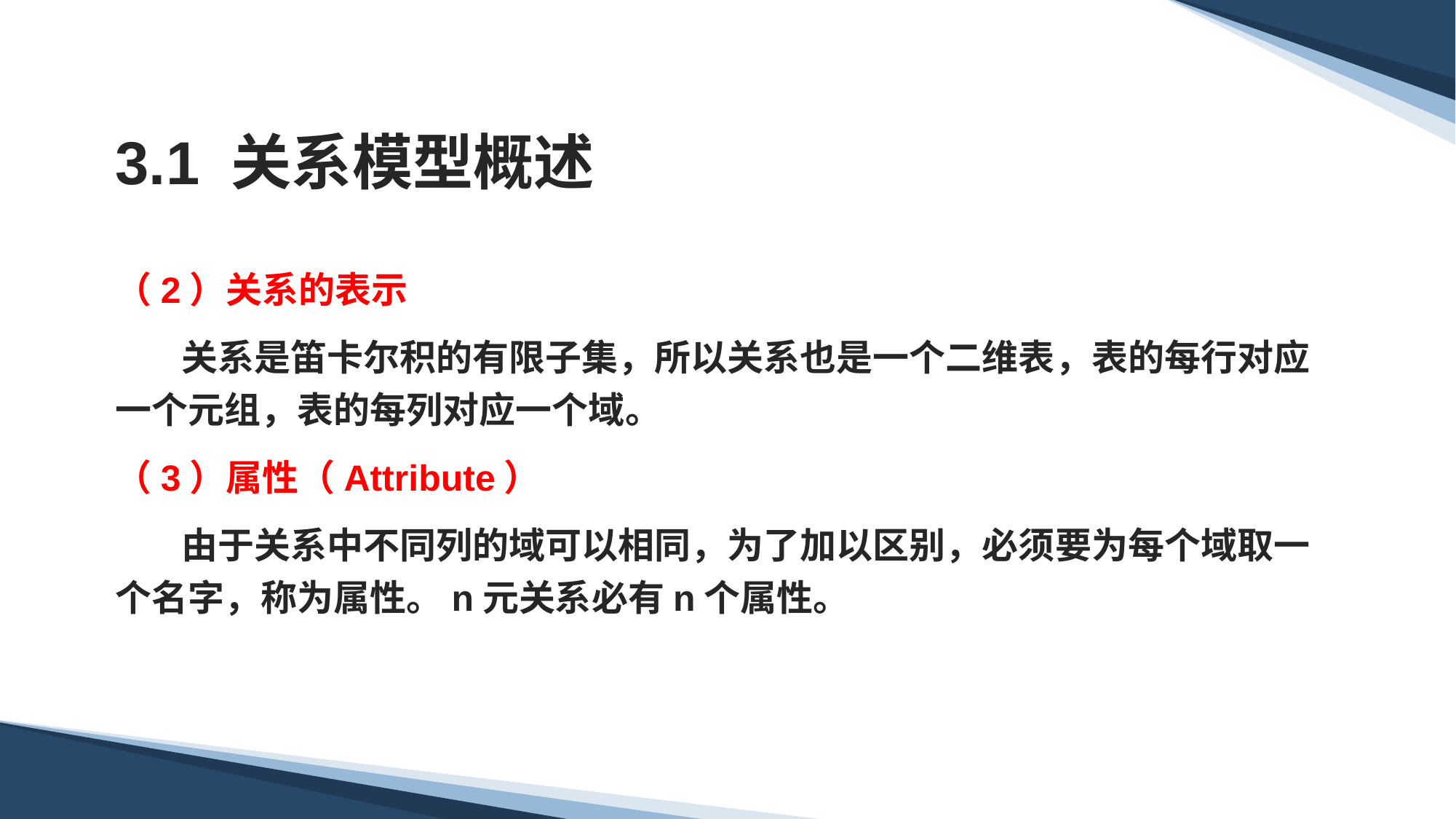

# 3.1 关系模型概述
（2）关系的表示
       关系是笛卡尔积的有限子集，所以关系也是一个二维表，表的每行对应一个元组，表的每列对应一个域。
（3）属性（Attribute）
       由于关系中不同列的域可以相同，为了加以区别，必须要为每个域取一个名字，称为属性。n元关系必有n个属性。